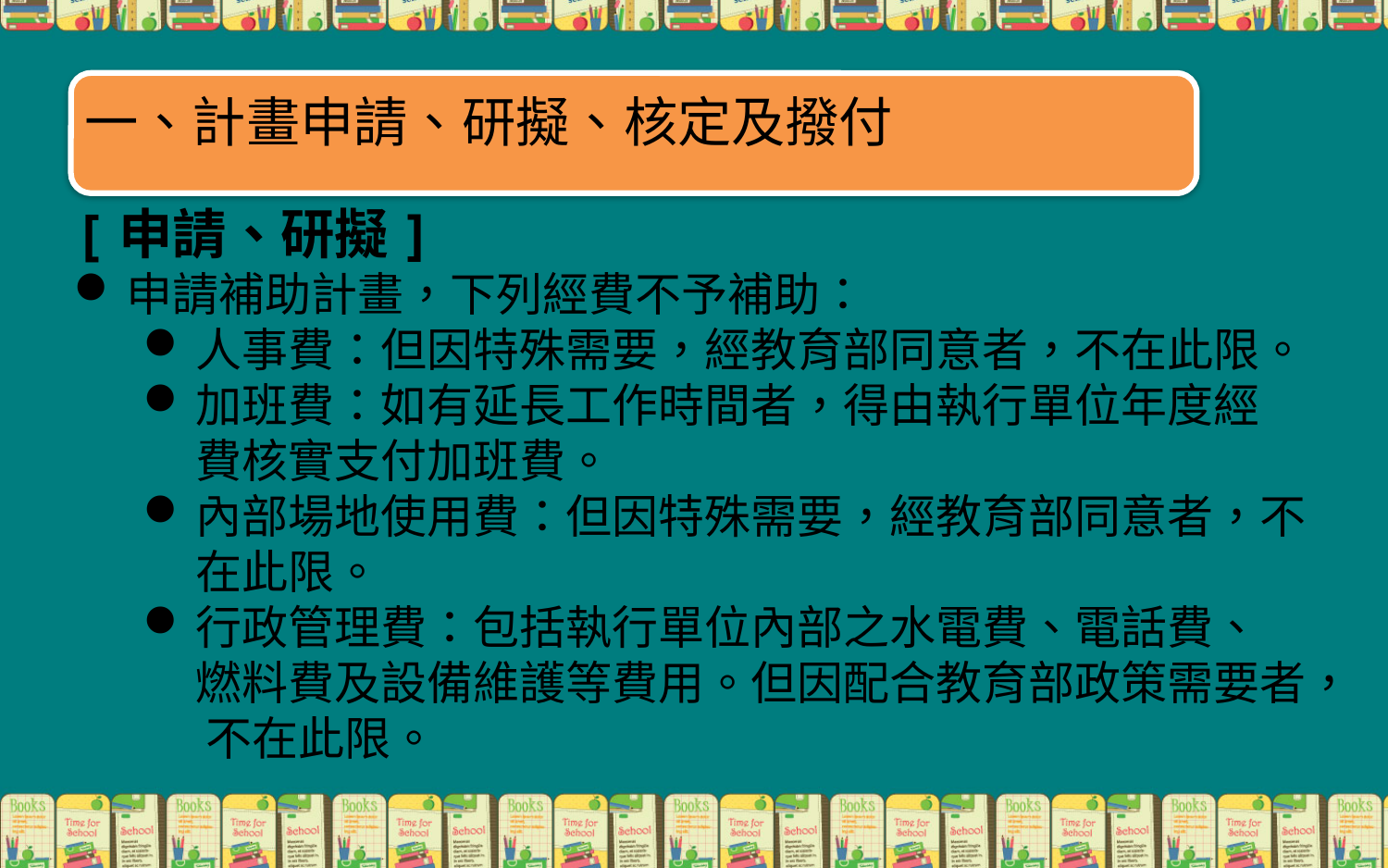

一、計畫申請、研擬、核定及撥付
[申請、研擬]
申請補助計畫，下列經費不予補助：
人事費：但因特殊需要，經教育部同意者，不在此限。
加班費：如有延長工作時間者，得由執行單位年度經 費核實支付加班費。
內部場地使用費：但因特殊需要，經教育部同意者，不在此限。
行政管理費：包括執行單位內部之水電費、電話費、 燃料費及設備維護等費用。但因配合教育部政策需要者， 不在此限。